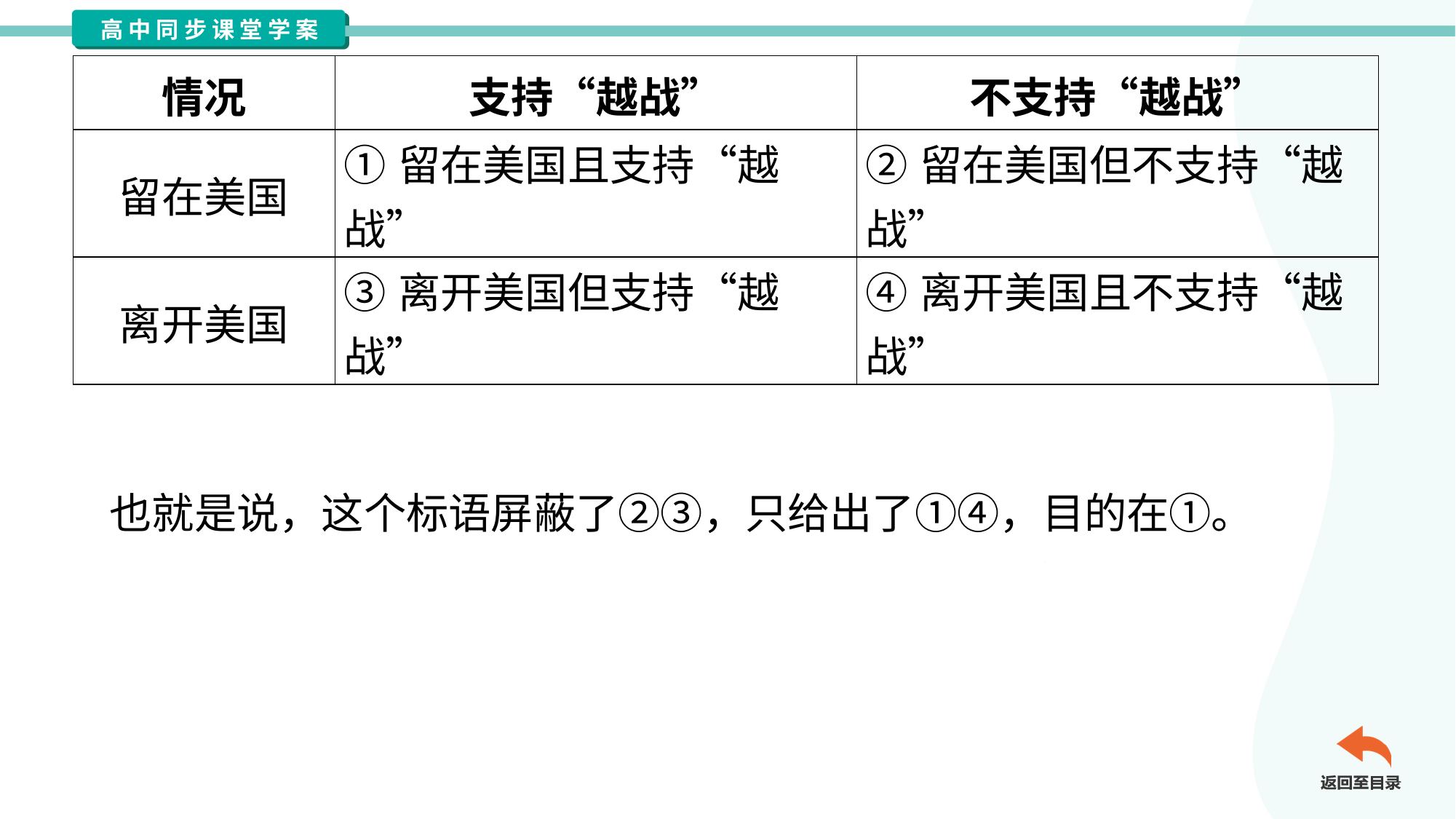

| 情况 | 支持“越战” | 不支持“越战” |
| --- | --- | --- |
| 留在美国 | ①留在美国且支持“越战” | ②留在美国但不支持“越战” |
| 离开美国 | ③离开美国但支持“越战” | ④离开美国且不支持“越战” |
    也就是说，这个标语屏蔽了②③，只给出了①④，目的在①。